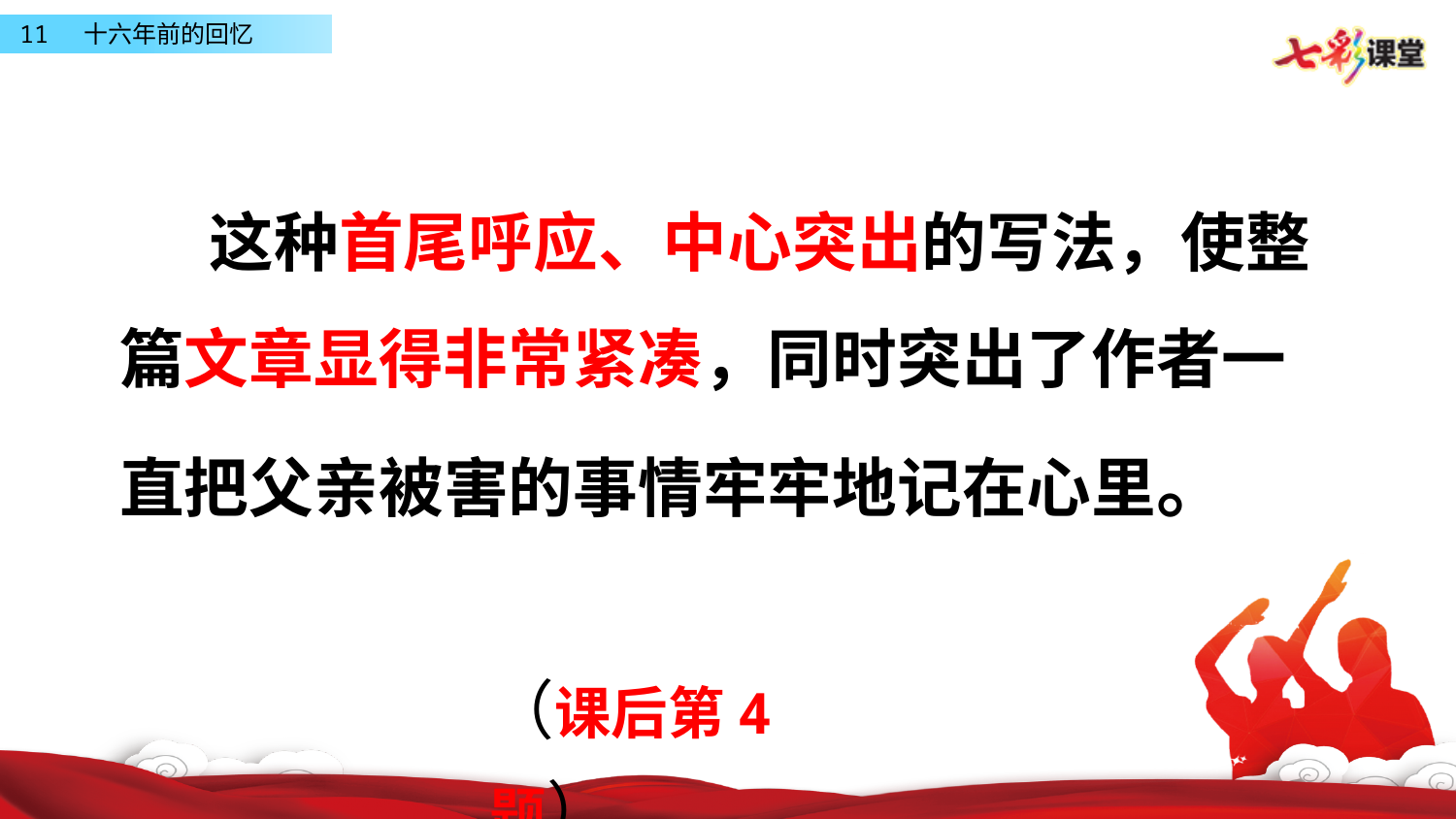

这种首尾呼应、中心突出的写法，使整篇文章显得非常紧凑，同时突出了作者一直把父亲被害的事情牢牢地记在心里。
（课后第4题）